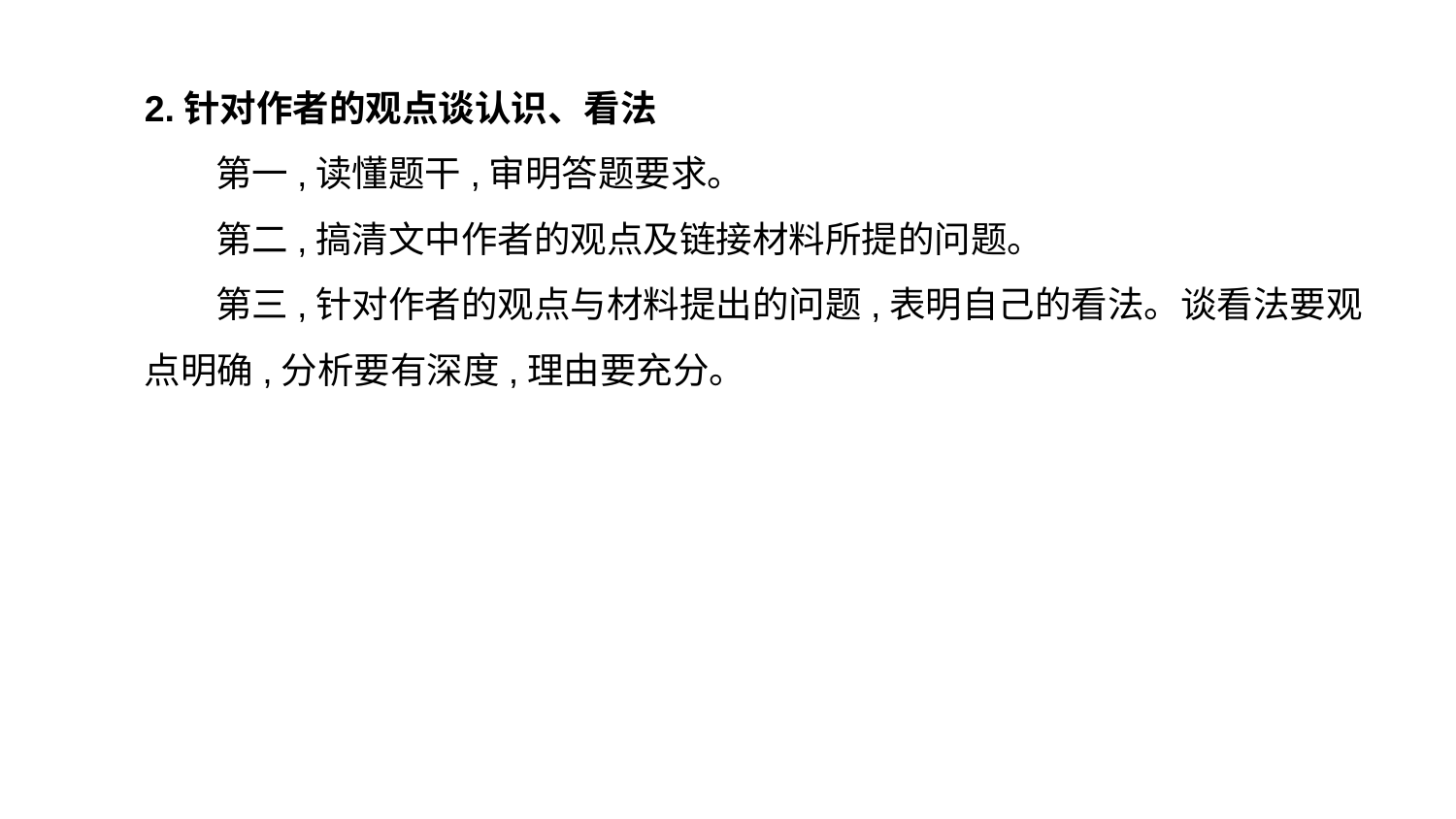

2.针对作者的观点谈认识、看法
第一,读懂题干,审明答题要求。
第二,搞清文中作者的观点及链接材料所提的问题。
第三,针对作者的观点与材料提出的问题,表明自己的看法。谈看法要观点明确,分析要有深度,理由要充分。